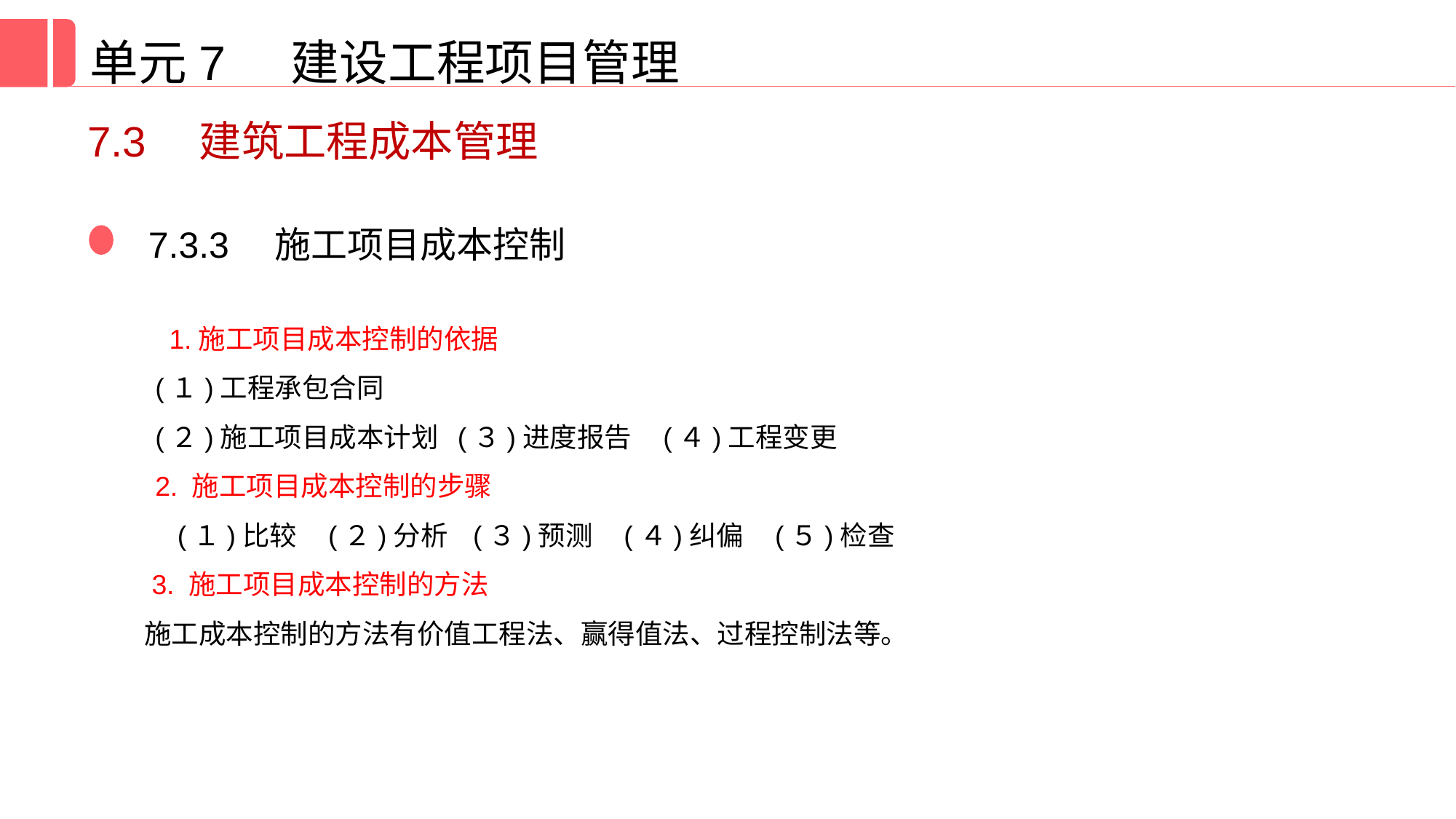

单元7    建设工程项目管理

7.3　建筑工程成本管理
7.3.3　施工项目成本控制

      1.施工项目成本控制的依据
(１)工程承包合同
(２)施工项目成本计划  (３)进度报告    (４)工程变更
2. 施工项目成本控制的步骤
(１)比较    (２)分析   (３)预测    (４)纠偏    (５)检查
 3. 施工项目成本控制的方法
施工成本控制的方法有价值工程法、赢得值法、过程控制法等。